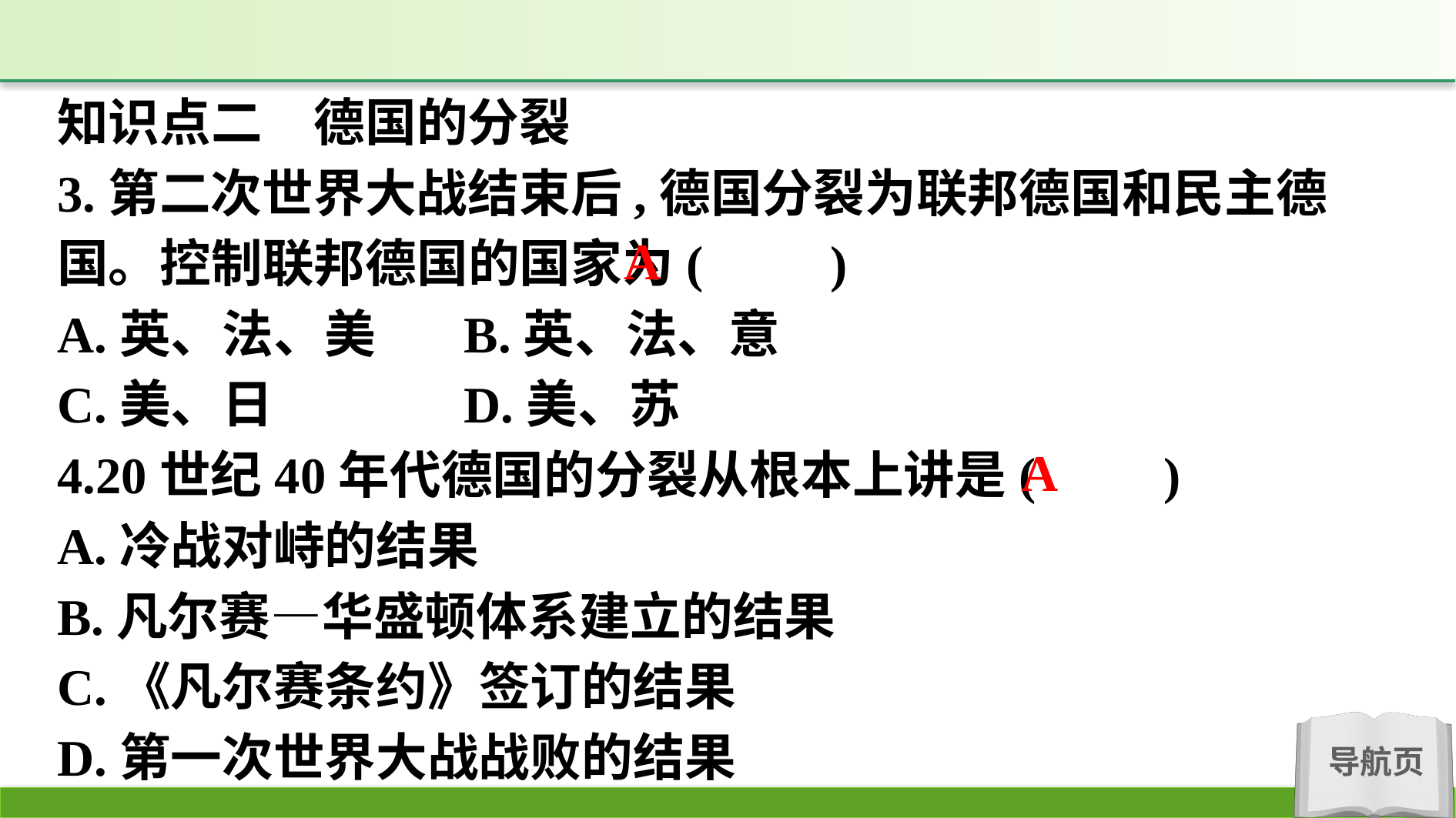

知识点二　德国的分裂
3.第二次世界大战结束后,德国分裂为联邦德国和民主德国。控制联邦德国的国家为(　　)
A.英、法、美　	B.英、法、意
C.美、日　		D.美、苏
4.20世纪40年代德国的分裂从根本上讲是(　　)
A.冷战对峙的结果
B.凡尔赛—华盛顿体系建立的结果
C.《凡尔赛条约》签订的结果
D.第一次世界大战战败的结果
A
A